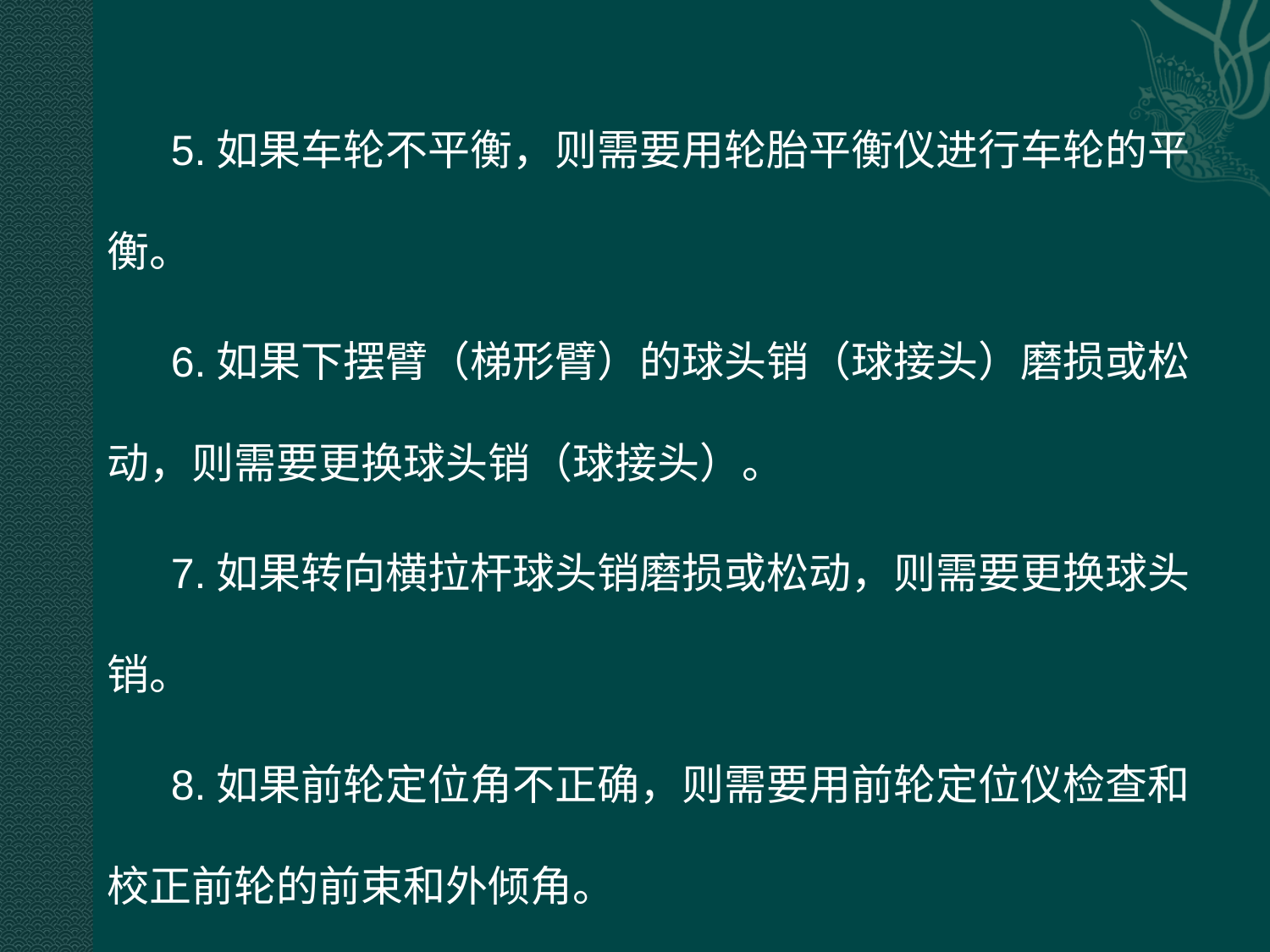

5.如果车轮不平衡，则需要用轮胎平衡仪进行车轮的平衡。
6.如果下摆臂（梯形臂）的球头销（球接头）磨损或松动，则需要更换球头销（球接头）。
7.如果转向横拉杆球头销磨损或松动，则需要更换球头销。
8.如果前轮定位角不正确，则需要用前轮定位仪检查和校正前轮的前束和外倾角。